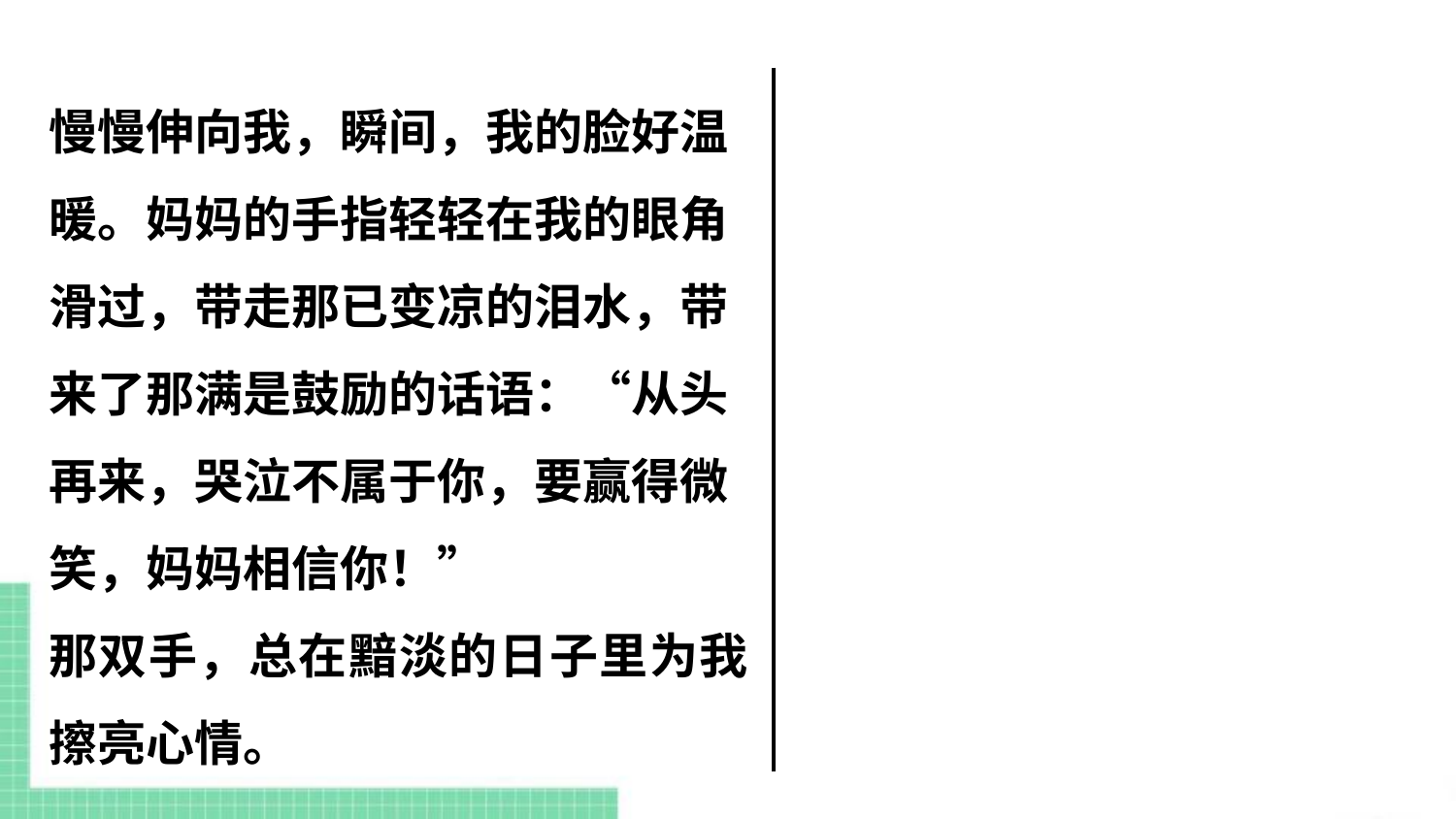

慢慢伸向我，瞬间，我的脸好温暖。妈妈的手指轻轻在我的眼角滑过，带走那已变凉的泪水，带来了那满是鼓励的话语：“从头再来，哭泣不属于你，要赢得微笑，妈妈相信你！”
那双手，总在黯淡的日子里为我擦亮心情。